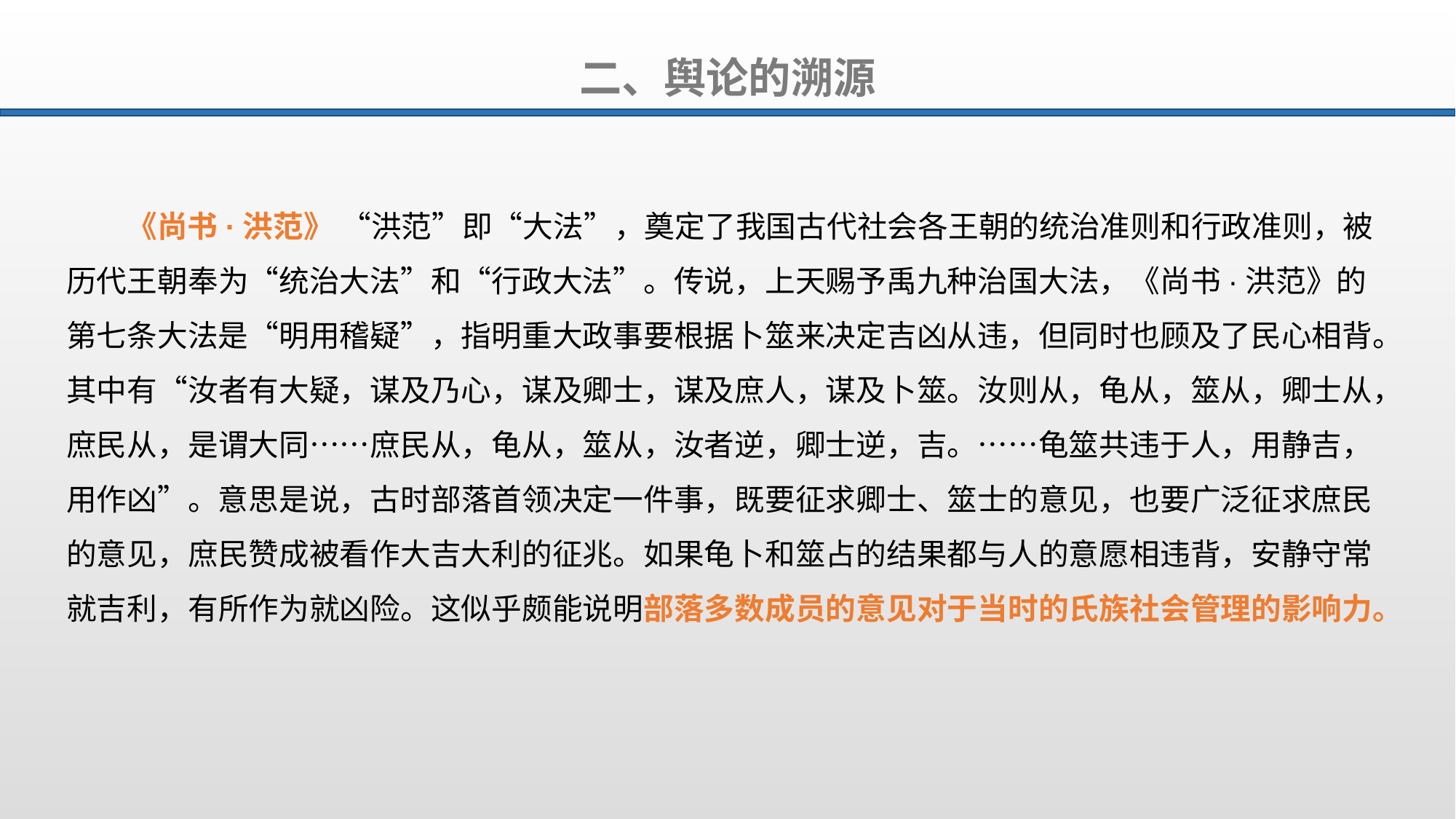

二、舆论的溯源

《尚书·洪范》 “洪范”即“大法”，奠定了我国古代社会各王朝的统治准则和行政准则，被历代王朝奉为“统治大法”和“行政大法”。传说，上天赐予禹九种治国大法，《尚书·洪范》的第七条大法是“明用稽疑”，指明重大政事要根据卜筮来决定吉凶从违，但同时也顾及了民心相背。其中有“汝者有大疑，谋及乃心，谋及卿士，谋及庶人，谋及卜筮。汝则从，龟从，筮从，卿士从，庶民从，是谓大同……庶民从，龟从，筮从，汝者逆，卿士逆，吉。……龟筮共违于人，用静吉，用作凶”。意思是说，古时部落首领决定一件事，既要征求卿士、筮士的意见，也要广泛征求庶民的意见，庶民赞成被看作大吉大利的征兆。如果龟卜和筮占的结果都与人的意愿相违背，安静守常就吉利，有所作为就凶险。这似乎颇能说明部落多数成员的意见对于当时的氏族社会管理的影响力。